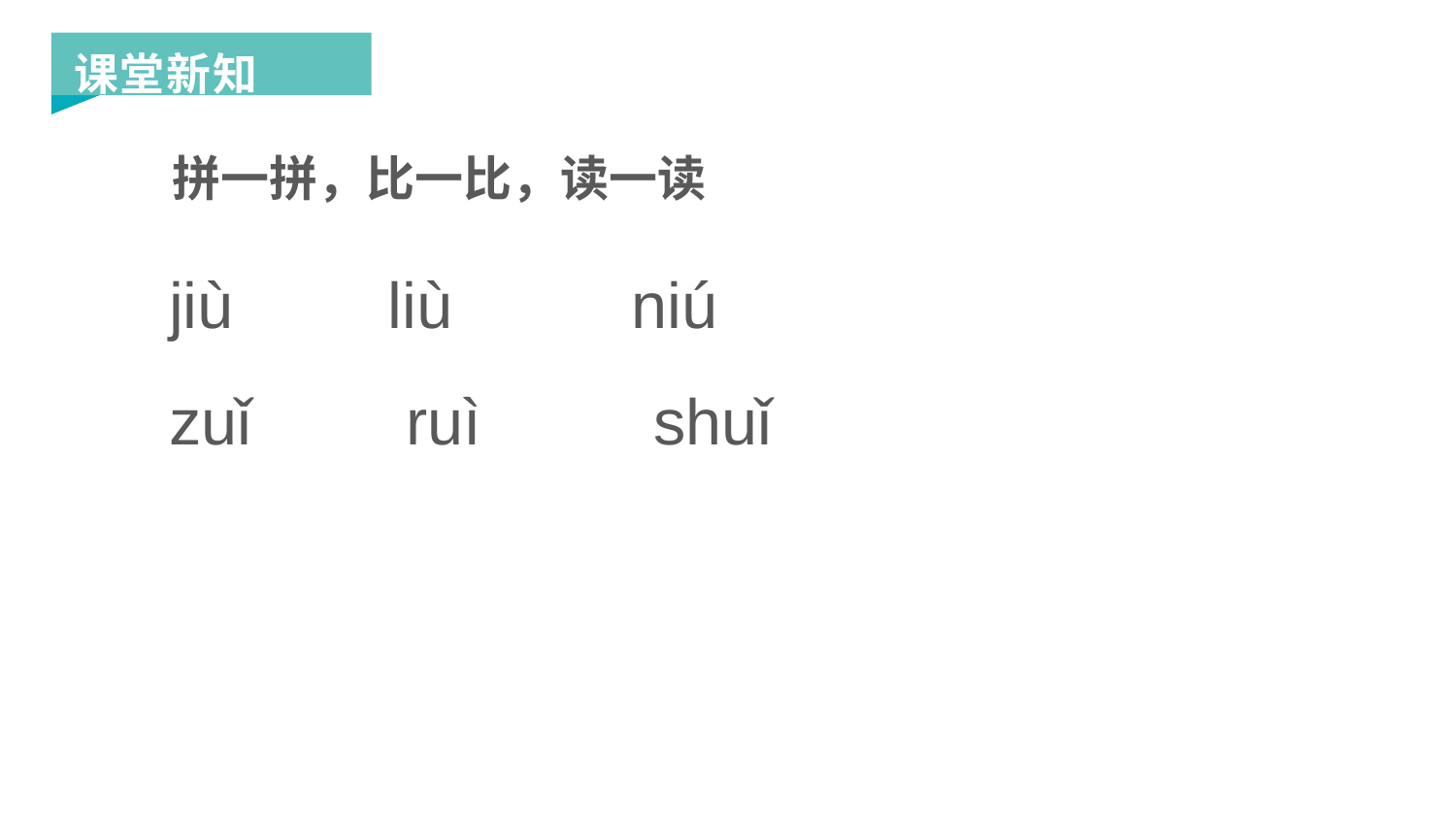

课堂新知

拼一拼，比一比，读一读
jiù      liù          niú
zuǐ      ruì       shuǐ